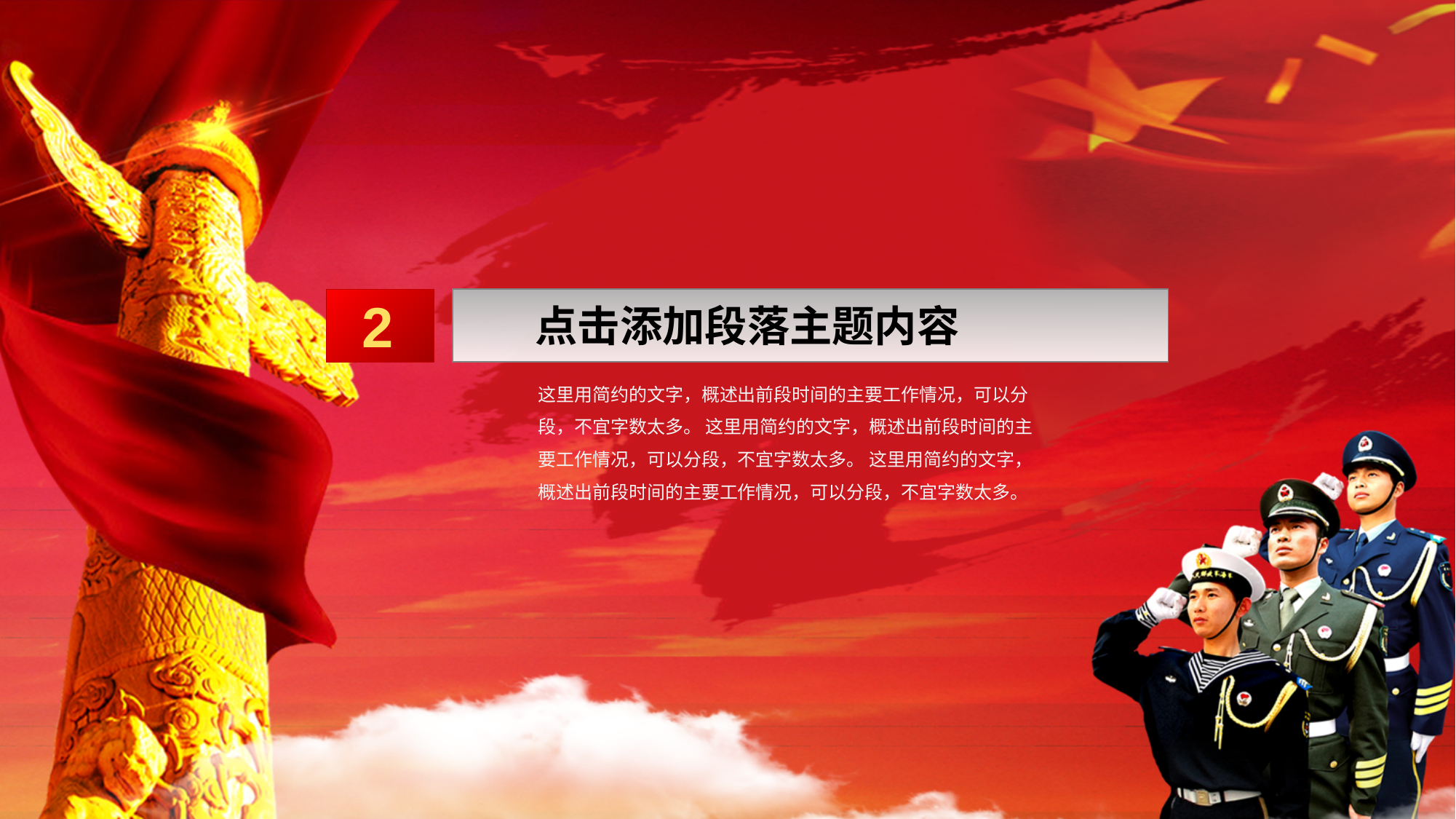

2

点击添加段落主题内容
这里用简约的文字，概述出前段时间的主要工作情况，可以分段，不宜字数太多。 这里用简约的文字，概述出前段时间的主要工作情况，可以分段，不宜字数太多。 这里用简约的文字，概述出前段时间的主要工作情况，可以分段，不宜字数太多。